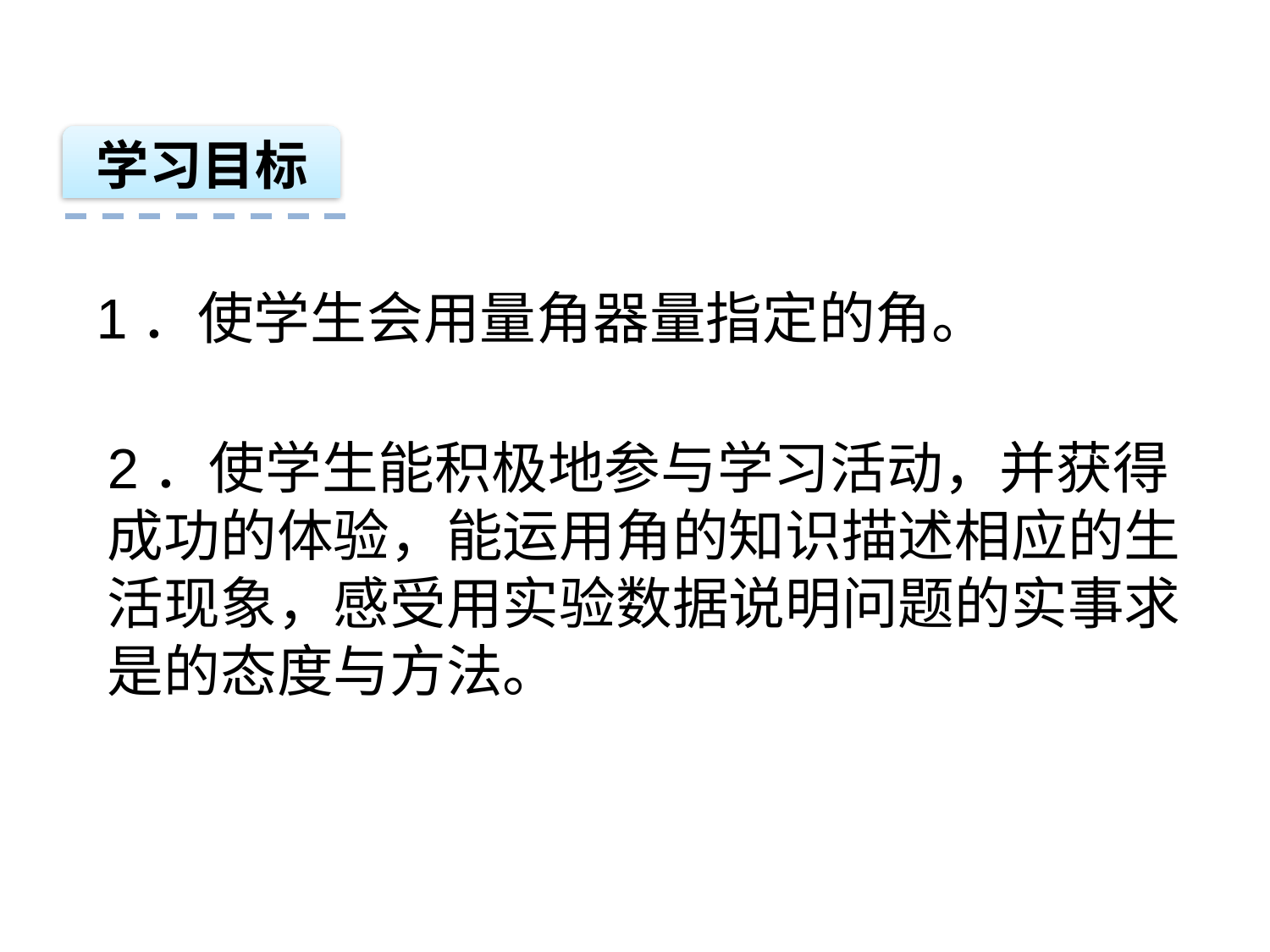

学习目标
1．使学生会用量角器量指定的角。
2．使学生能积极地参与学习活动，并获得成功的体验，能运用角的知识描述相应的生活现象，感受用实验数据说明问题的实事求是的态度与方法。